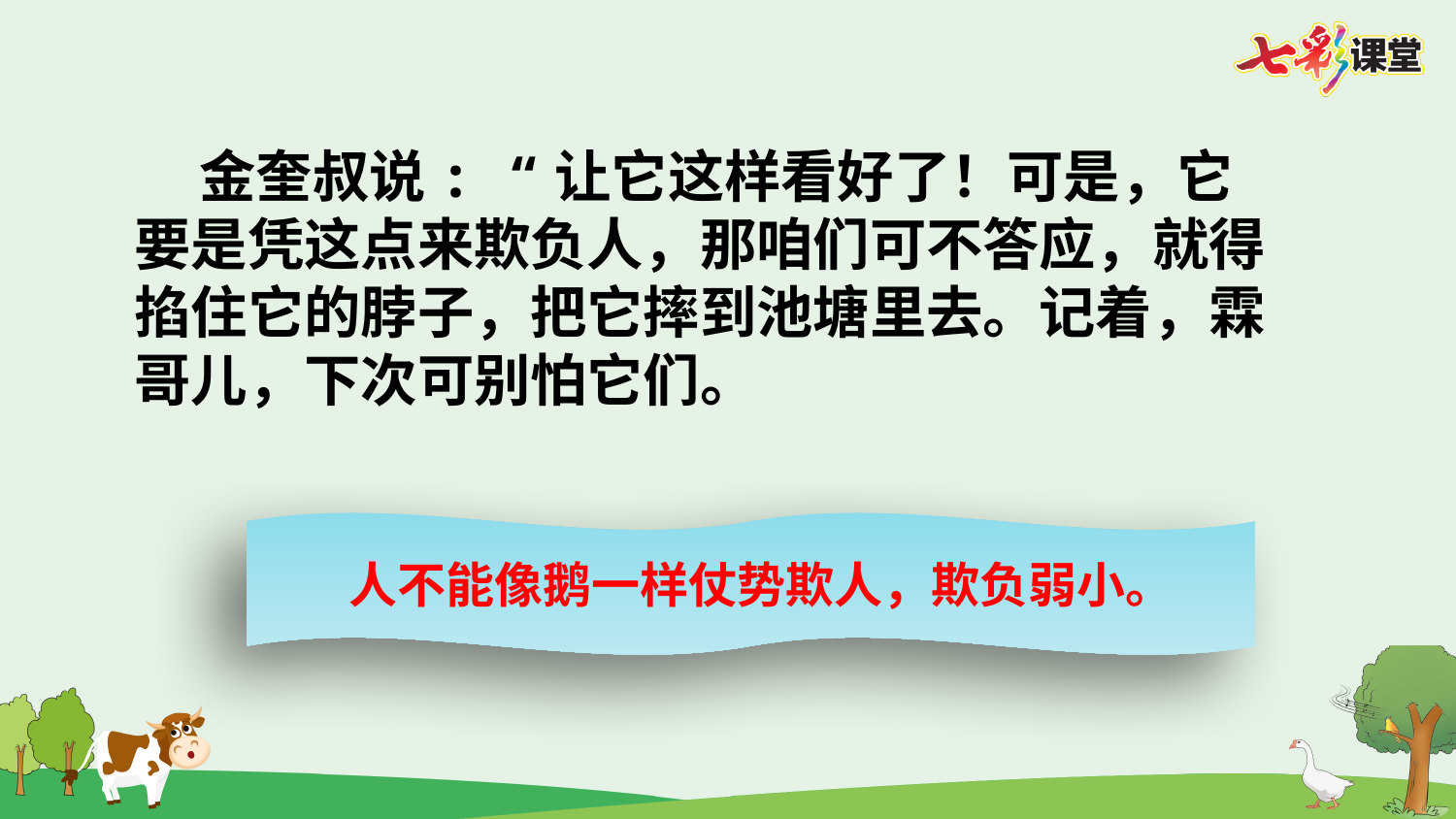

金奎叔说: “让它这样看好了！可是，它要是凭这点来欺负人，那咱们可不答应，就得掐住它的脖子，把它摔到池塘里去。记着，霖哥儿，下次可别怕它们。

人不能像鹅一样仗势欺人，欺负弱小。